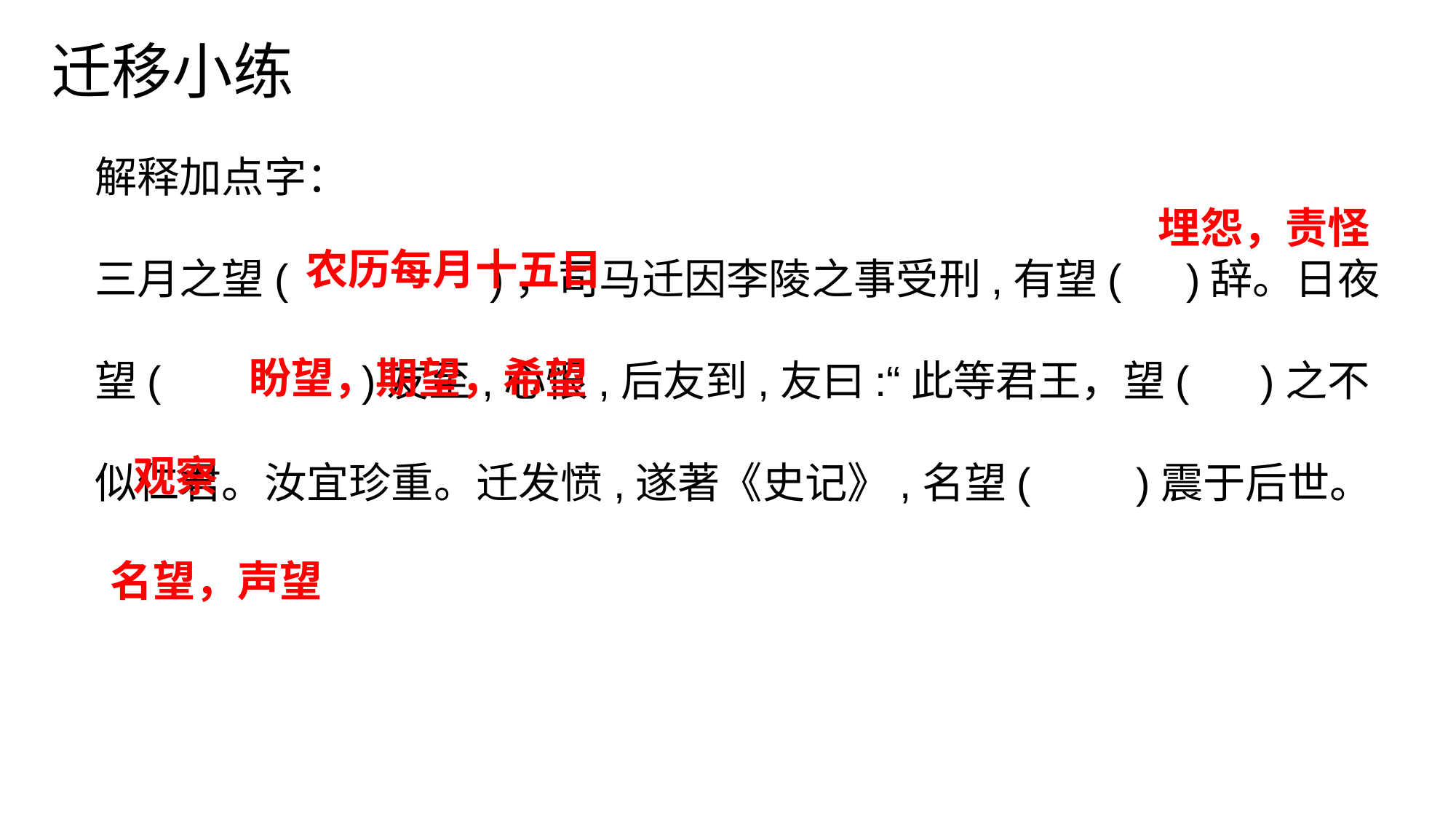

迁移小练
解释加点字：
三月之望(	               )，司马迁因李陵之事受刑,有望(  	)辞。日夜望(                 )友至,心恨,后友到,友曰:“此等君王，望(      )之不似仁君。汝宜珍重。迁发愤,遂著《史记》,名望(	     )震于后世。
埋怨，责怪
农历每月十五日
盼望，期望，希望
观察
名望，声望